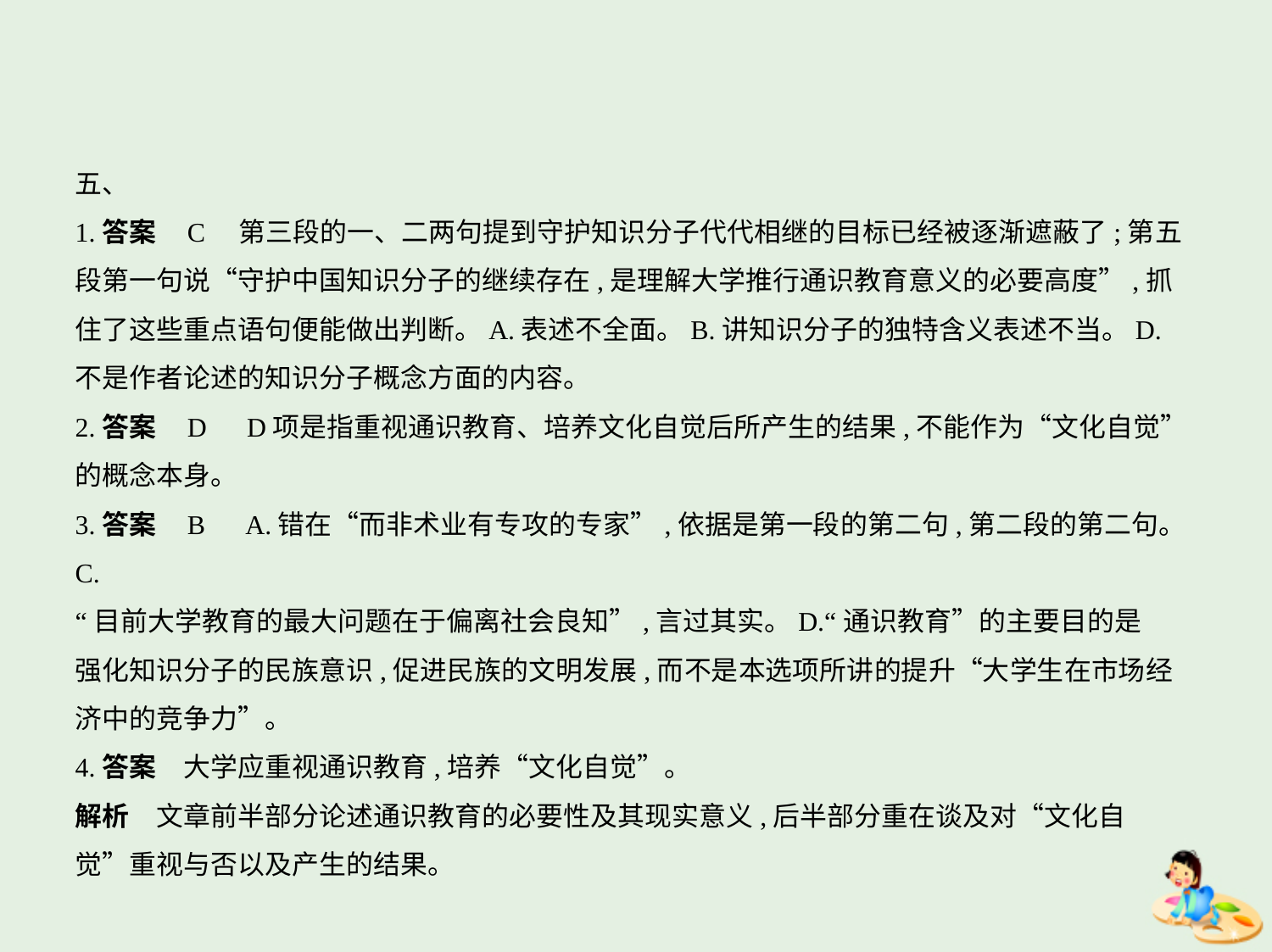

五、
1.答案    C　第三段的一、二两句提到守护知识分子代代相继的目标已经被逐渐遮蔽了;第五
段第一句说“守护中国知识分子的继续存在,是理解大学推行通识教育意义的必要高度”,抓
住了这些重点语句便能做出判断。A.表述不全面。B.讲知识分子的独特含义表述不当。D.
不是作者论述的知识分子概念方面的内容。
2.答案    D　D项是指重视通识教育、培养文化自觉后所产生的结果,不能作为“文化自觉”
的概念本身。
3.答案    B　A.错在“而非术业有专攻的专家”,依据是第一段的第二句,第二段的第二句。C.
“目前大学教育的最大问题在于偏离社会良知”,言过其实。D.“通识教育”的主要目的是
强化知识分子的民族意识,促进民族的文明发展,而不是本选项所讲的提升“大学生在市场经
济中的竞争力”。
4.答案　大学应重视通识教育,培养“文化自觉”。
解析　文章前半部分论述通识教育的必要性及其现实意义,后半部分重在谈及对“文化自
觉”重视与否以及产生的结果。